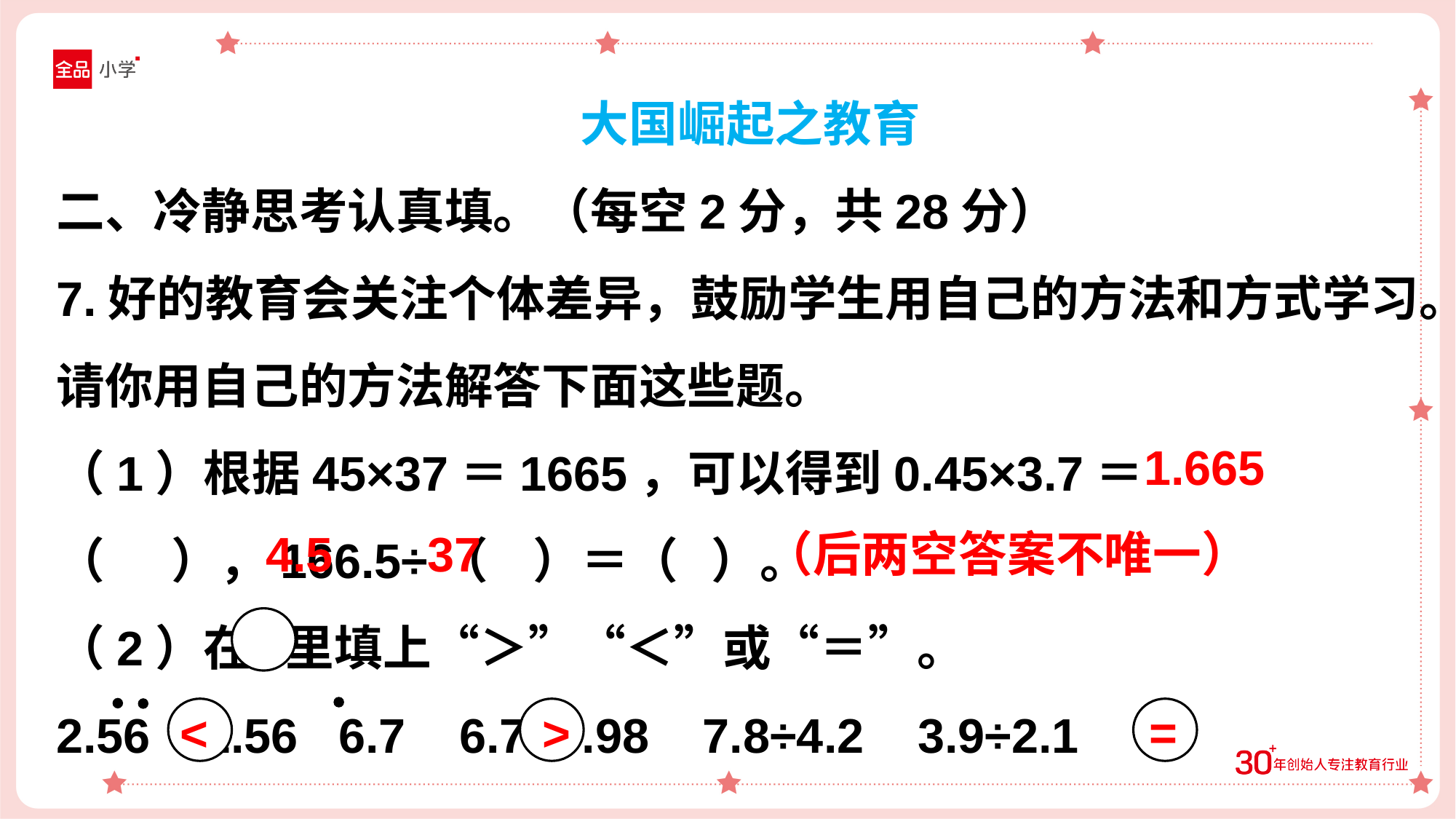

大国崛起之教育
二、冷静思考认真填。（每空2分，共28分）
7.好的教育会关注个体差异，鼓励学生用自己的方法和方式学习。请你用自己的方法解答下面这些题。
（1）根据45×37＝1665，可以得到0.45×3.7＝（      ），166.5÷（    ）＝（   ）。
（2）在   里填上“＞”“＜”或“＝”。
2.56    2.56   6.7    6.7×0.98    7.8÷4.2    3.9÷2.1

1.665
  4.5       37
（后两空答案不唯一）

=
<
>